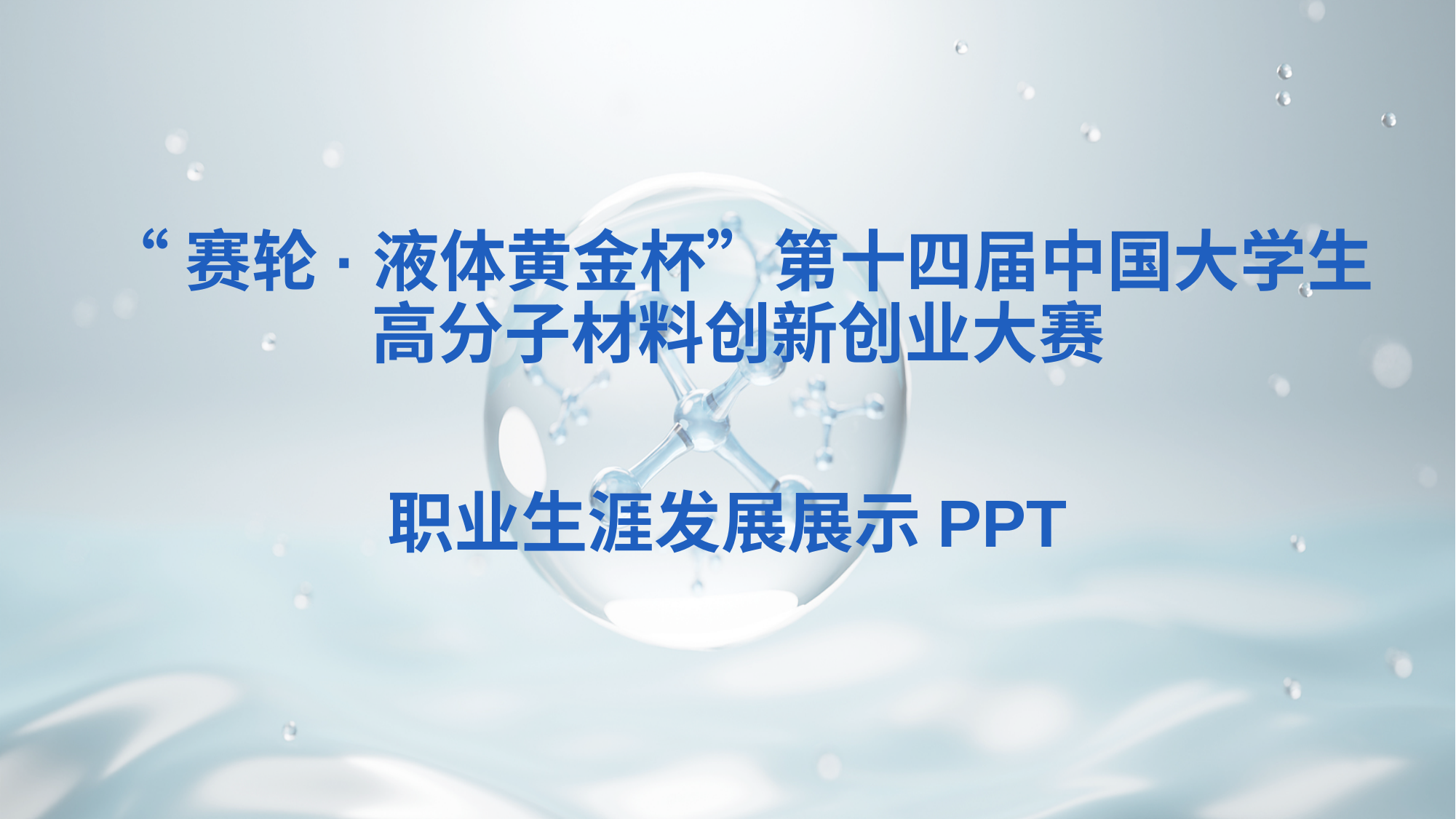

# “赛轮·液体黄金杯”第十四届中国大学生高分子材料创新创业大赛
职业生涯发展展示PPT